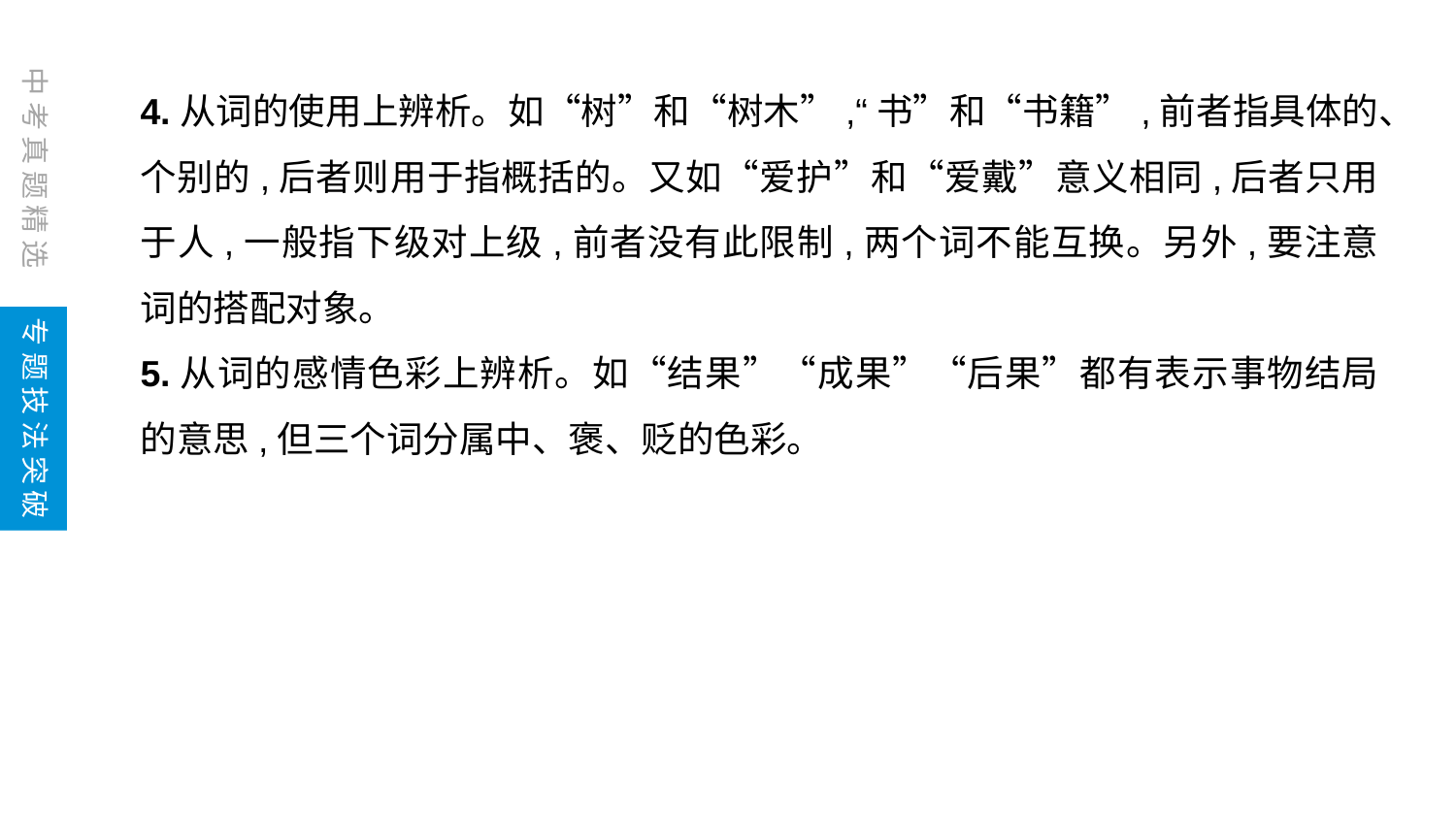

中考真题精选
4.从词的使用上辨析。如“树”和“树木”,“书”和“书籍”,前者指具体的、个别的,后者则用于指概括的。又如“爱护”和“爱戴”意义相同,后者只用于人,一般指下级对上级,前者没有此限制,两个词不能互换。另外,要注意词的搭配对象。
5.从词的感情色彩上辨析。如“结果”“成果”“后果”都有表示事物结局的意思,但三个词分属中、褒、贬的色彩。

专题技法突破